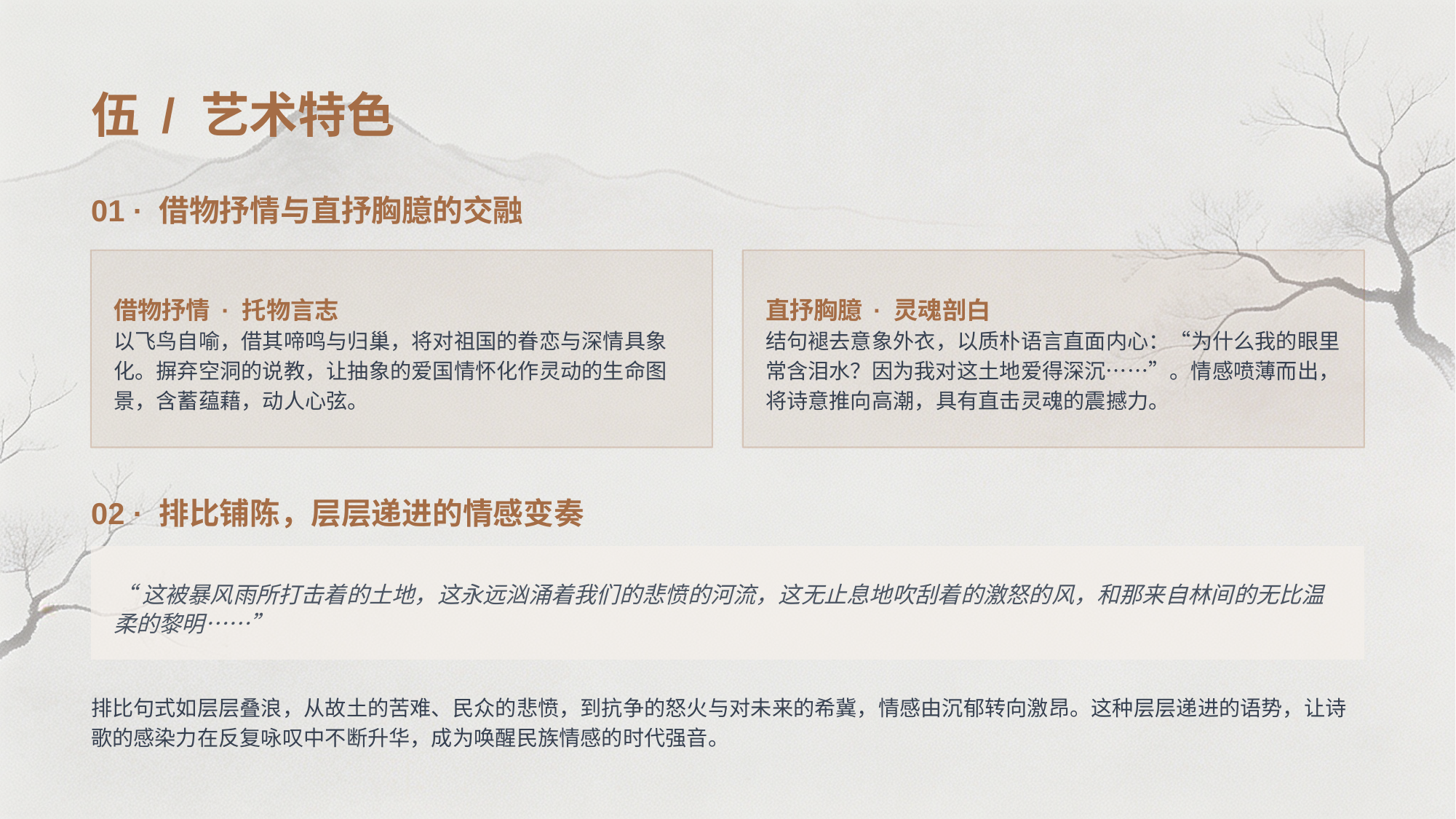

伍 / 艺术特色
01 · 借物抒情与直抒胸臆的交融

借物抒情 · 托物言志
以飞鸟自喻，借其啼鸣与归巢，将对祖国的眷恋与深情具象化。摒弃空洞的说教，让抽象的爱国情怀化作灵动的生命图景，含蓄蕴藉，动人心弦。
直抒胸臆 · 灵魂剖白
结句褪去意象外衣，以质朴语言直面内心：“为什么我的眼里常含泪水？因为我对这土地爱得深沉……”。情感喷薄而出，将诗意推向高潮，具有直击灵魂的震撼力。
02 · 排比铺陈，层层递进的情感变奏

“这被暴风雨所打击着的土地，这永远汹涌着我们的悲愤的河流，这无止息地吹刮着的激怒的风，和那来自林间的无比温柔的黎明……”
排比句式如层层叠浪，从故土的苦难、民众的悲愤，到抗争的怒火与对未来的希冀，情感由沉郁转向激昂。这种层层递进的语势，让诗歌的感染力在反复咏叹中不断升华，成为唤醒民族情感的时代强音。